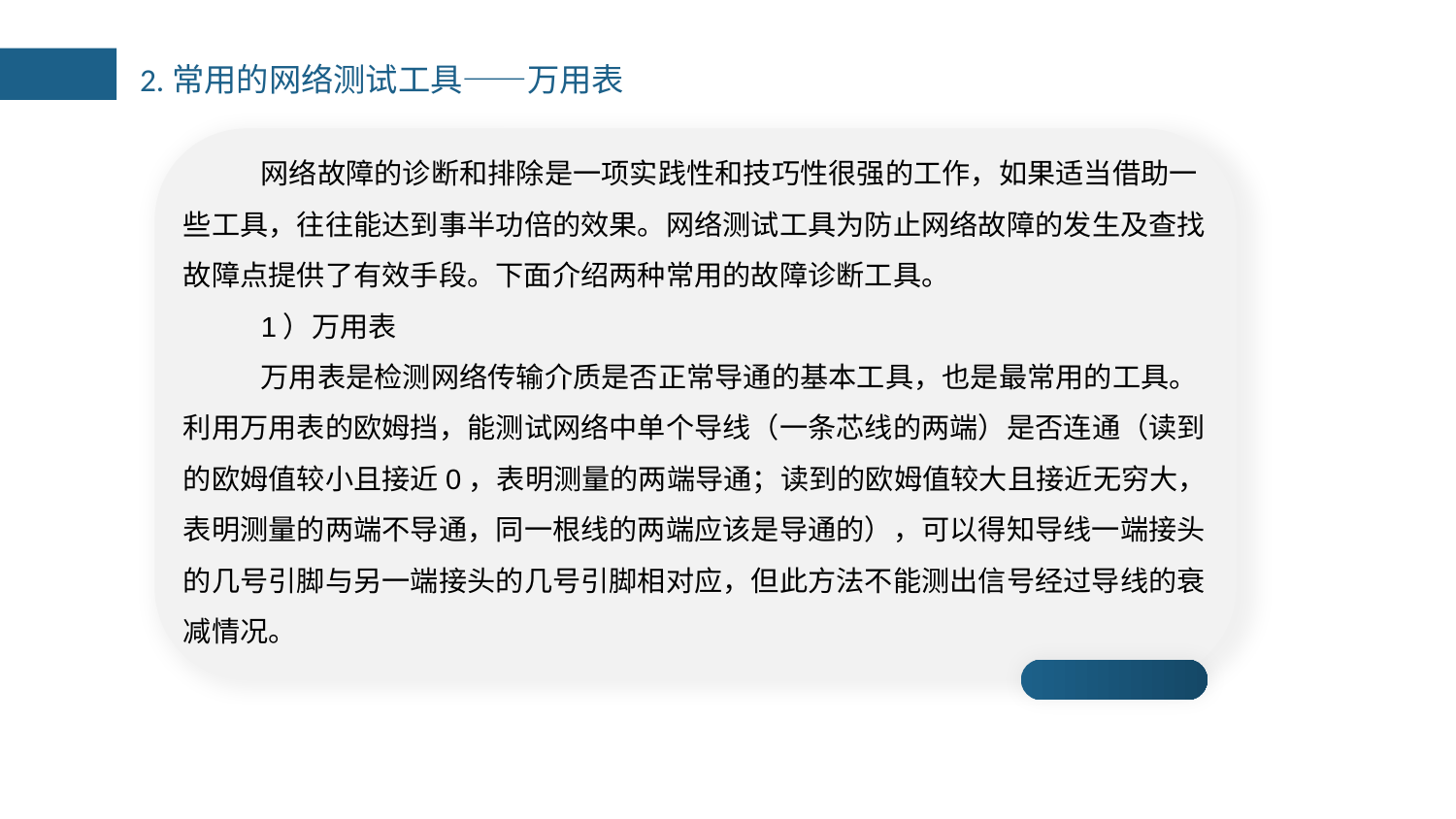

2.常用的网络测试工具——万用表

网络故障的诊断和排除是一项实践性和技巧性很强的工作，如果适当借助一些工具，往往能达到事半功倍的效果。网络测试工具为防止网络故障的发生及查找故障点提供了有效手段。下面介绍两种常用的故障诊断工具。
1）万用表
万用表是检测网络传输介质是否正常导通的基本工具，也是最常用的工具。利用万用表的欧姆挡，能测试网络中单个导线（一条芯线的两端）是否连通（读到的欧姆值较小且接近0，表明测量的两端导通；读到的欧姆值较大且接近无穷大，表明测量的两端不导通，同一根线的两端应该是导通的），可以得知导线一端接头的几号引脚与另一端接头的几号引脚相对应，但此方法不能测出信号经过导线的衰减情况。